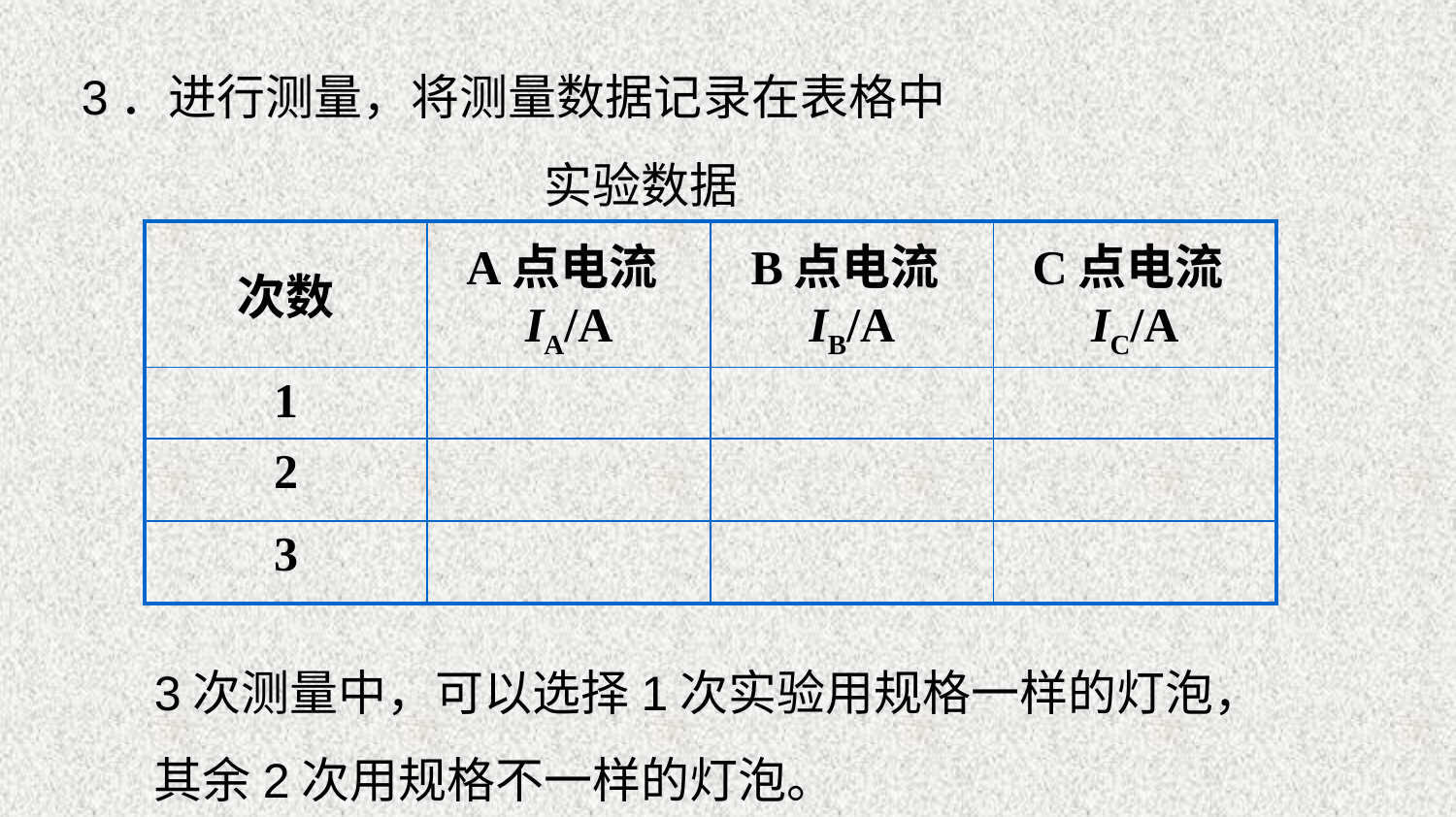

3．进行测量，将测量数据记录在表格中
实验数据
| 次数 | A点电流IA/A | B点电流IB/A | C点电流IC/A |
| --- | --- | --- | --- |
| 1 |  |  |  |
| 2 |  |  |  |
| 3 |  |  |  |
3次测量中，可以选择1次实验用规格一样的灯泡，其余2次用规格不一样的灯泡。